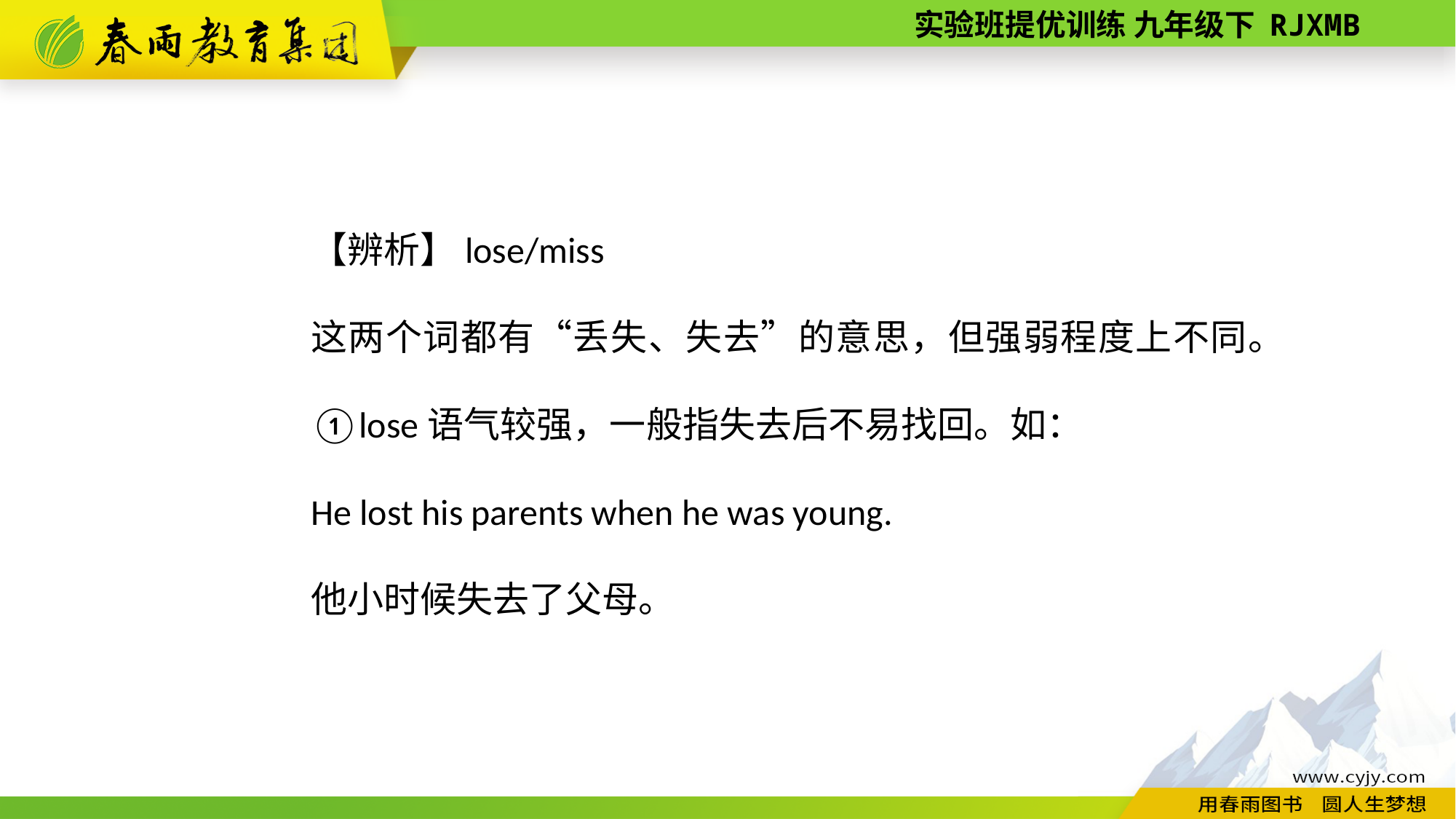

【辨析】lose/miss
这两个词都有“丢失、失去”的意思，但强弱程度上不同。
①lose语气较强，一般指失去后不易找回。如：
He lost his parents when he was young.
他小时候失去了父母。